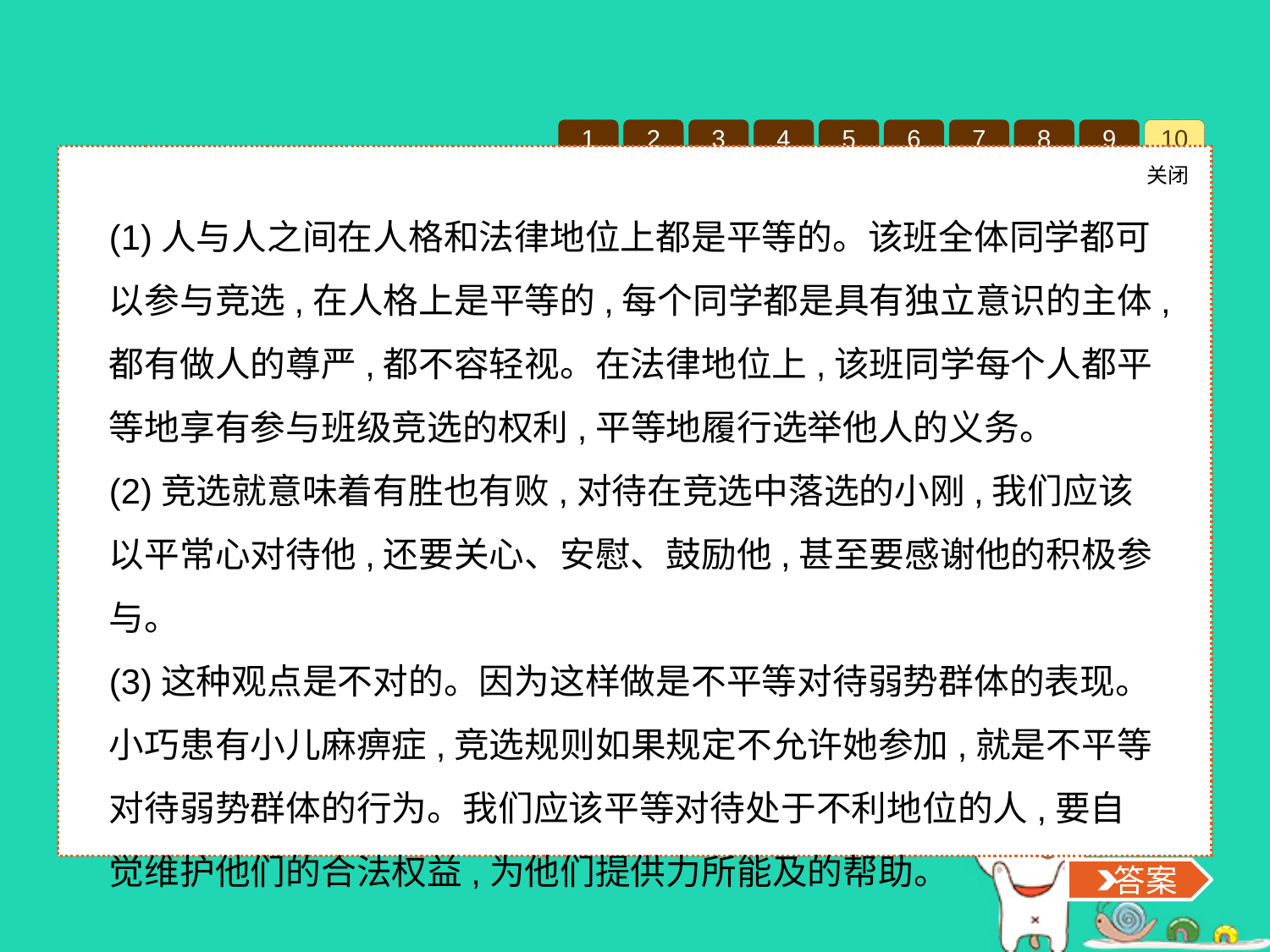

1
2
3
4
5
6
7
8
9
10

关闭
  答案

(1)人与人之间在人格和法律地位上都是平等的。该班全体同学都可以参与竞选,在人格上是平等的,每个同学都是具有独立意识的主体,都有做人的尊严,都不容轻视。在法律地位上,该班同学每个人都平等地享有参与班级竞选的权利,平等地履行选举他人的义务。
(2)竞选就意味着有胜也有败,对待在竞选中落选的小刚,我们应该以平常心对待他,还要关心、安慰、鼓励他,甚至要感谢他的积极参与。
(3)这种观点是不对的。因为这样做是不平等对待弱势群体的表现。小巧患有小儿麻痹症,竞选规则如果规定不允许她参加,就是不平等对待弱势群体的行为。我们应该平等对待处于不利地位的人,要自觉维护他们的合法权益,为他们提供力所能及的帮助。
10.“尊重”“平等”,这两个朴实无华的字眼,却关系着同学的团结、家庭的和睦、社会的和谐……让我们认识它、珍视它、呵护它!开学了,班主任与同学们商量后决定,本学期要通过竞选产生新的班委会成员,共五人,全班同学人人都可以参与竞选,在参与过程中遵循相同规则。
(1)全班同学人人都可以参与竞选,体现了该班的平等观念。请你说说:人与人之间平等的集中表现是什么?结合该班的竞选活动简单分析。
(2)小刚在这次竞选中落选了,我们该怎样对他?
(3)在制定竞选规则时,有的同学提出:小巧因为患有小儿麻痹症,不适合参与竞选,你怎么看待这种观点?请联系材料简要阐述理由。
  答案